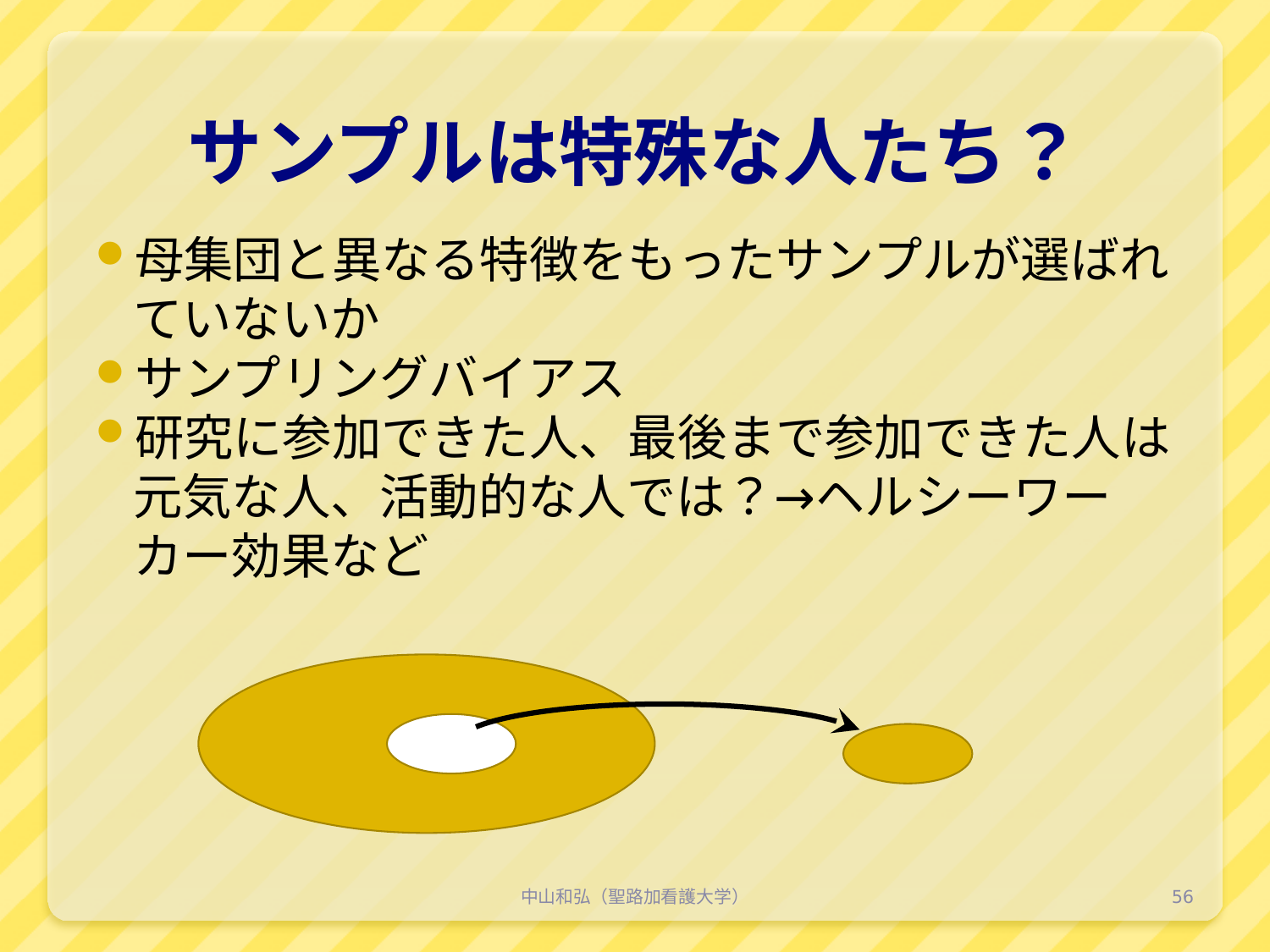

# サンプルは特殊な人たち？
母集団と異なる特徴をもったサンプルが選ばれていないか
サンプリングバイアス
研究に参加できた人、最後まで参加できた人は元気な人、活動的な人では？→ヘルシーワーカー効果など

中山和弘（聖路加看護大学）
56